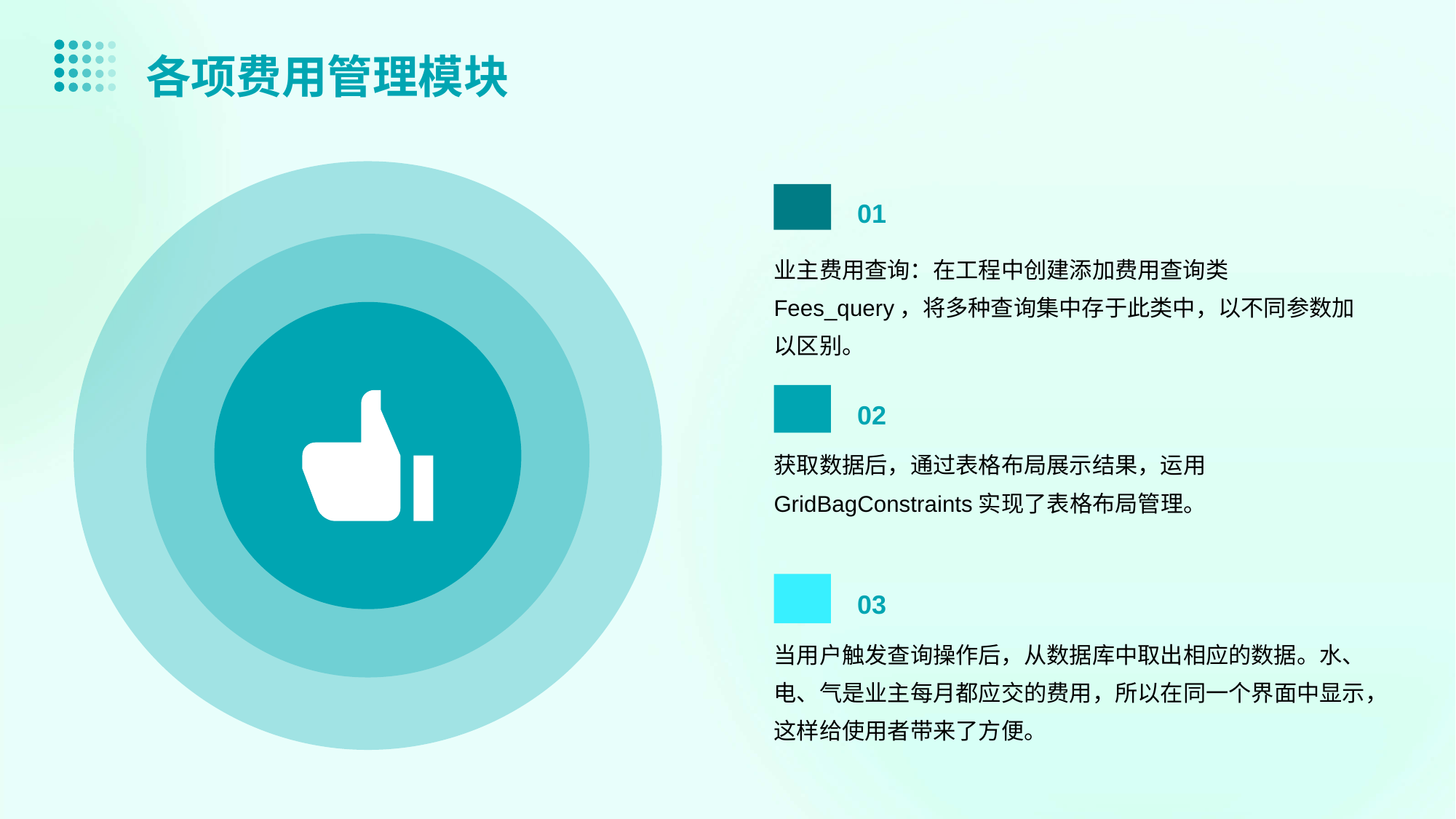

各项费用管理模块

01

业主费用查询：在工程中创建添加费用查询类Fees_query，将多种查询集中存于此类中，以不同参数加以区别。

02

获取数据后，通过表格布局展示结果，运用GridBagConstraints实现了表格布局管理。
03

当用户触发查询操作后，从数据库中取出相应的数据。水、电、气是业主每月都应交的费用，所以在同一个界面中显示，这样给使用者带来了方便。